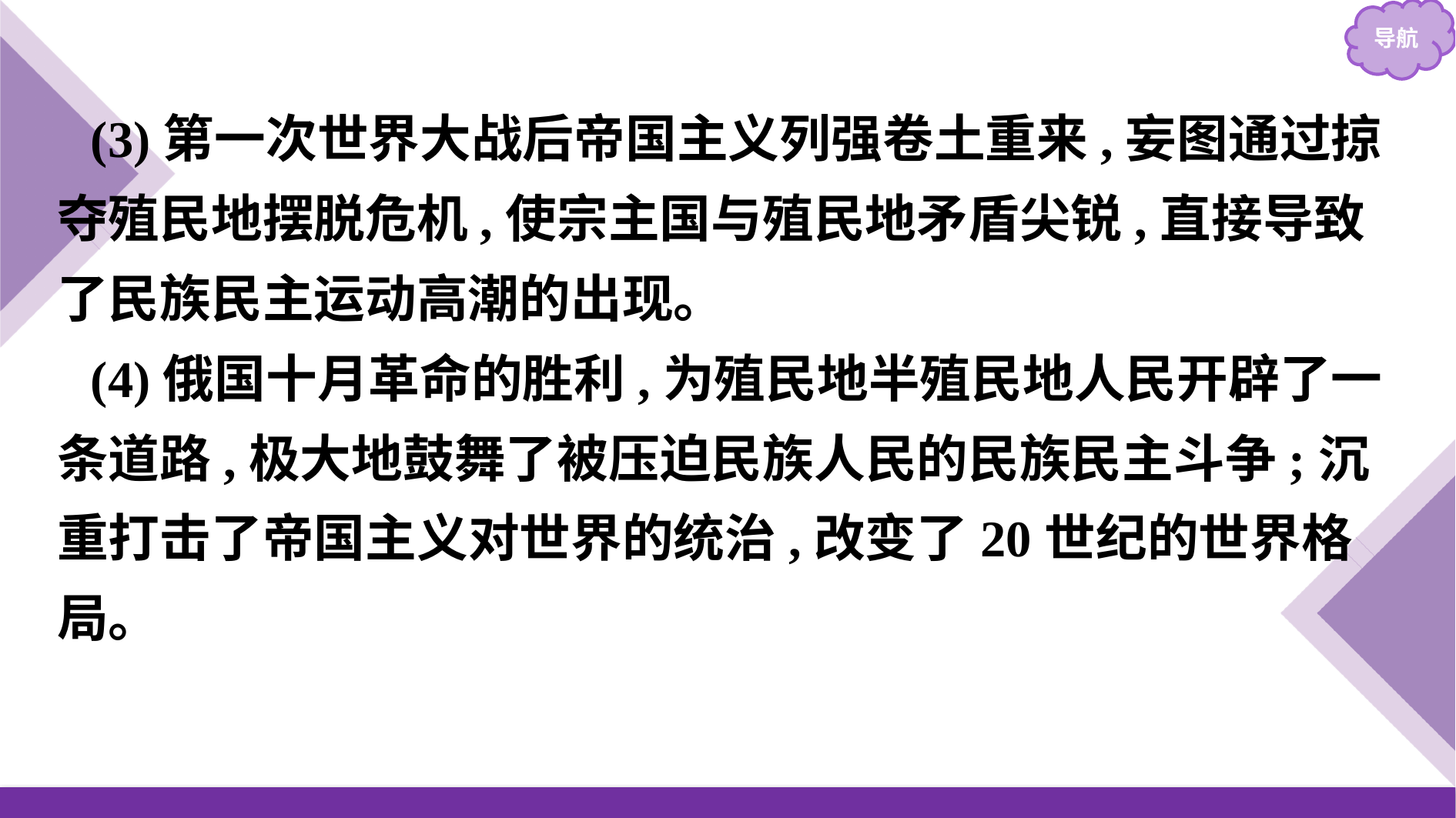

(3)第一次世界大战后帝国主义列强卷土重来,妄图通过掠夺殖民地摆脱危机,使宗主国与殖民地矛盾尖锐,直接导致了民族民主运动高潮的出现。
(4)俄国十月革命的胜利,为殖民地半殖民地人民开辟了一条道路,极大地鼓舞了被压迫民族人民的民族民主斗争;沉重打击了帝国主义对世界的统治,改变了20世纪的世界格局。